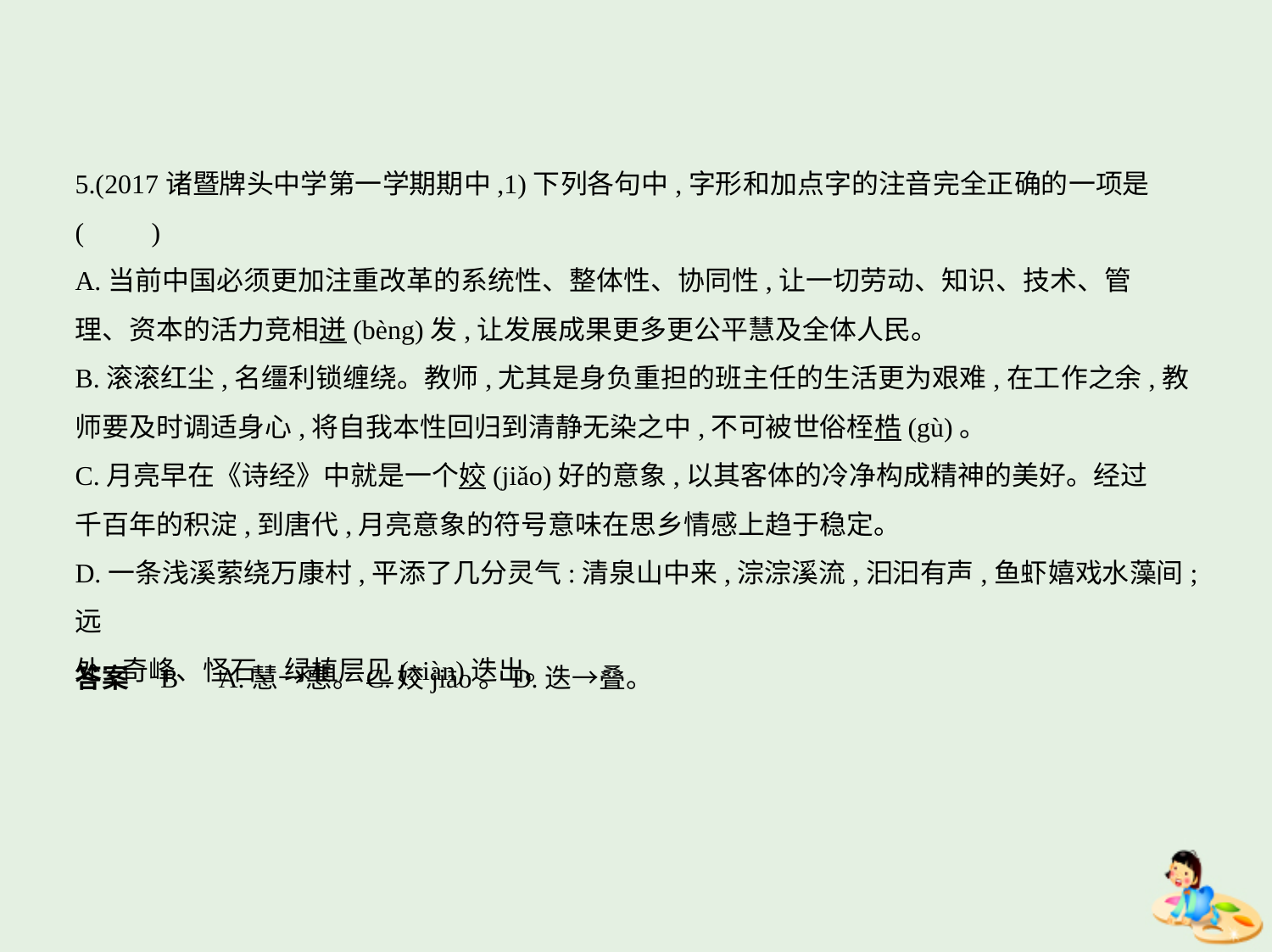

5.(2017诸暨牌头中学第一学期期中,1)下列各句中,字形和加点字的注音完全正确的一项是
(　　)
A.当前中国必须更加注重改革的系统性、整体性、协同性,让一切劳动、知识、技术、管
理、资本的活力竞相迸(bèng)发,让发展成果更多更公平慧及全体人民。
B.滚滚红尘,名缰利锁缠绕。教师,尤其是身负重担的班主任的生活更为艰难,在工作之余,教
师要及时调适身心,将自我本性回归到清静无染之中,不可被世俗桎梏(gù)。
C.月亮早在《诗经》中就是一个姣(jiǎo)好的意象,以其客体的冷净构成精神的美好。经过
千百年的积淀,到唐代,月亮意象的符号意味在思乡情感上趋于稳定。
D.一条浅溪萦绕万康村,平添了几分灵气:清泉山中来,淙淙溪流,汩汩有声,鱼虾嬉戏水藻间;远
处,奇峰、怪石、绿植层见(xiàn)迭出。
答案    B　A.慧→惠。C.姣jiāo。D.迭→叠。